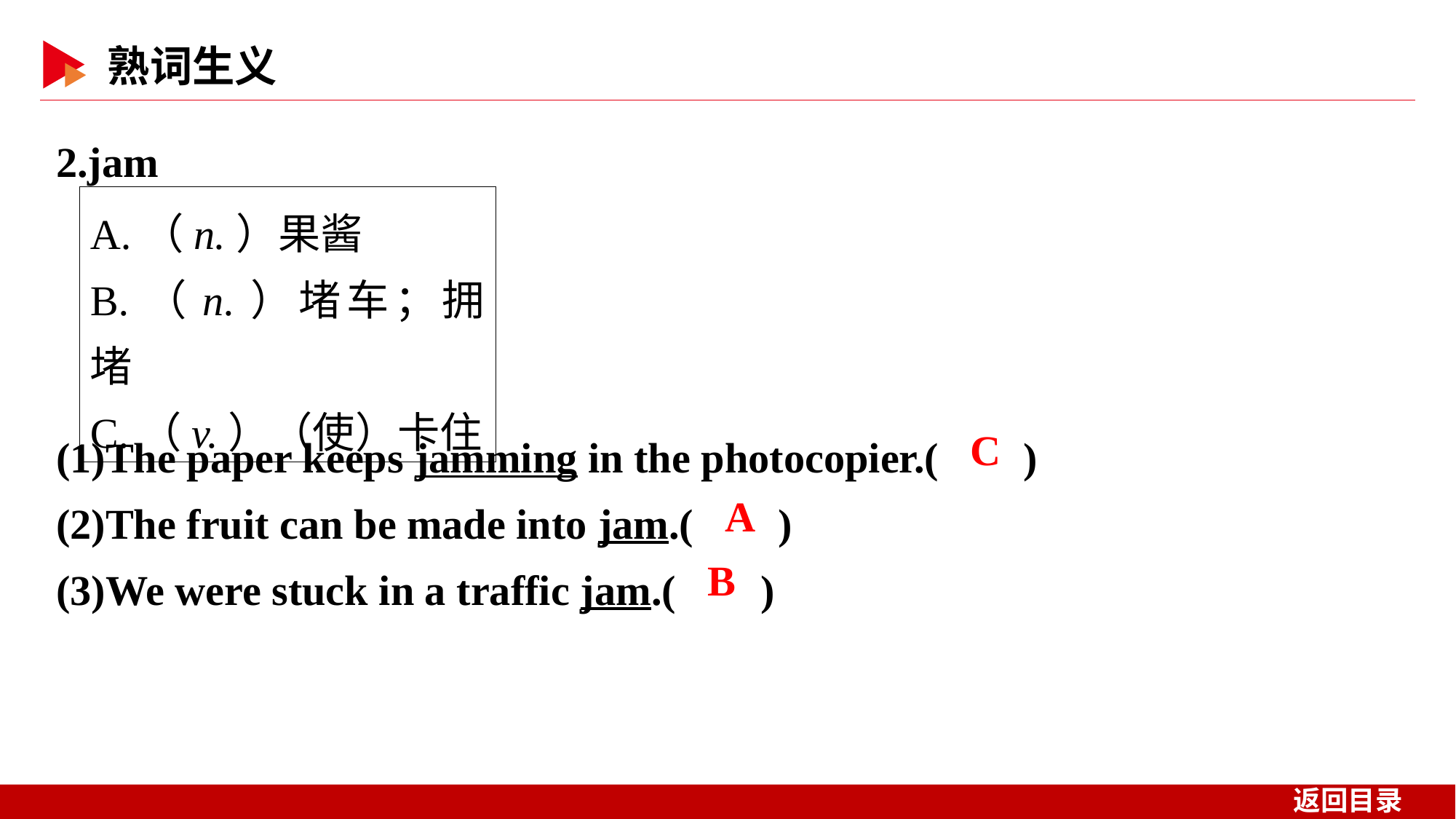

2.jam
A.（n.）果酱
B.（n.）堵车；拥堵
C.（v.）（使）卡住
(1)The paper keeps jamming in the photocopier.(        )
(2)The fruit can be made into jam.(        )
(3)We were stuck in a traffic jam.(        )
   C
   A
   B